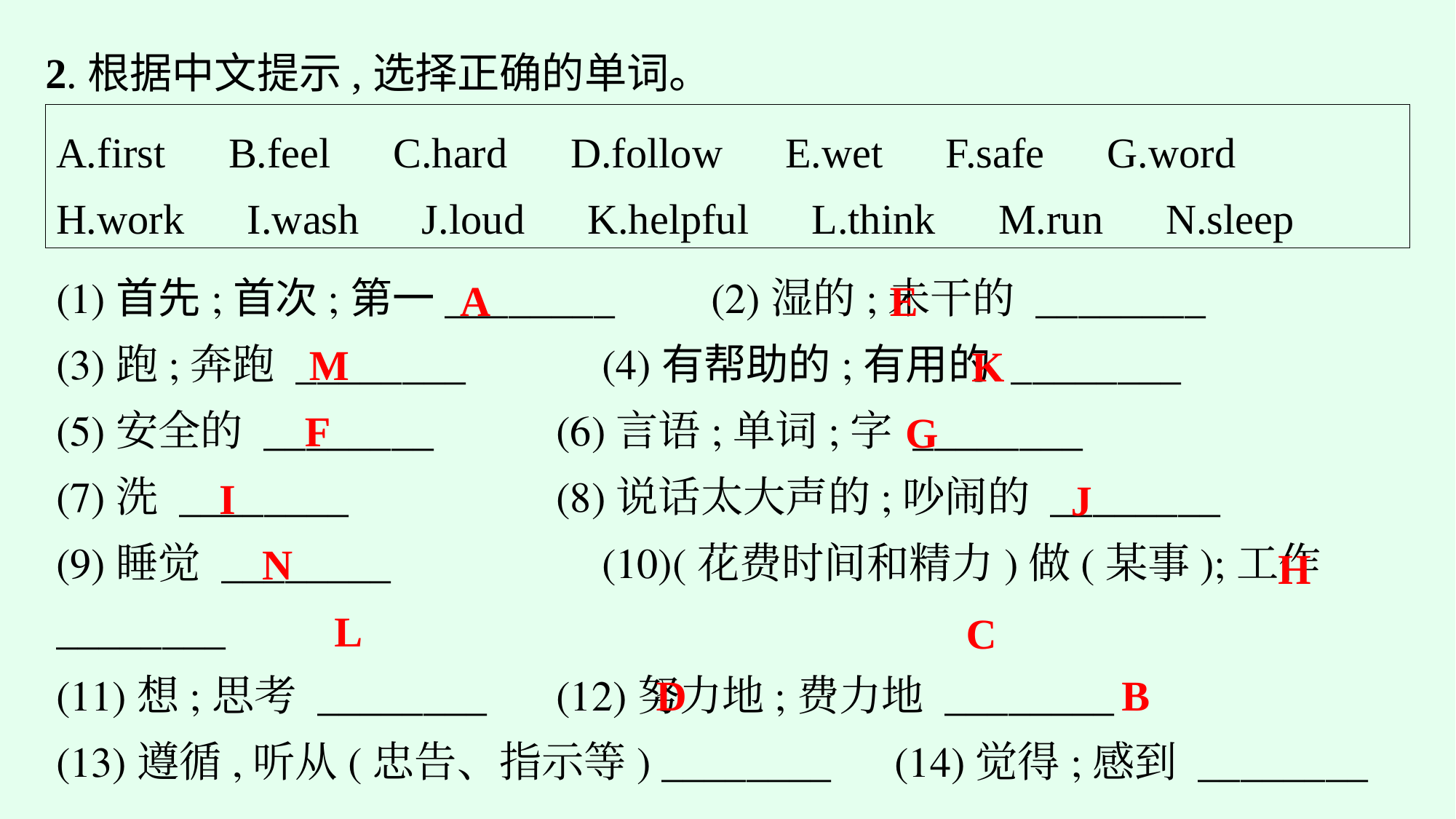

2.根据中文提示,选择正确的单词。
A.first　B.feel　C.hard　D.follow　E.wet　F.safe　G.word
H.work　I.wash　J.loud　K.helpful　L.think　M.run　N.sleep
(1)首先;首次;第一________	(2)湿的;未干的 ________
(3)跑;奔跑 ________		(4)有帮助的;有用的 ________
(5)安全的 ________　	(6)言语;单词;字 ________
(7)洗 ________　		(8)说话太大声的;吵闹的 ________
(9)睡觉 ________　		(10)(花费时间和精力)做(某事);工作 ________
(11)想;思考 ________　	(12)努力地;费力地 ________
(13)遵循,听从(忠告、指示等) ________　(14)觉得;感到 ________
E
A
M
K
F
G
I
J
N
H
L
C
B
D